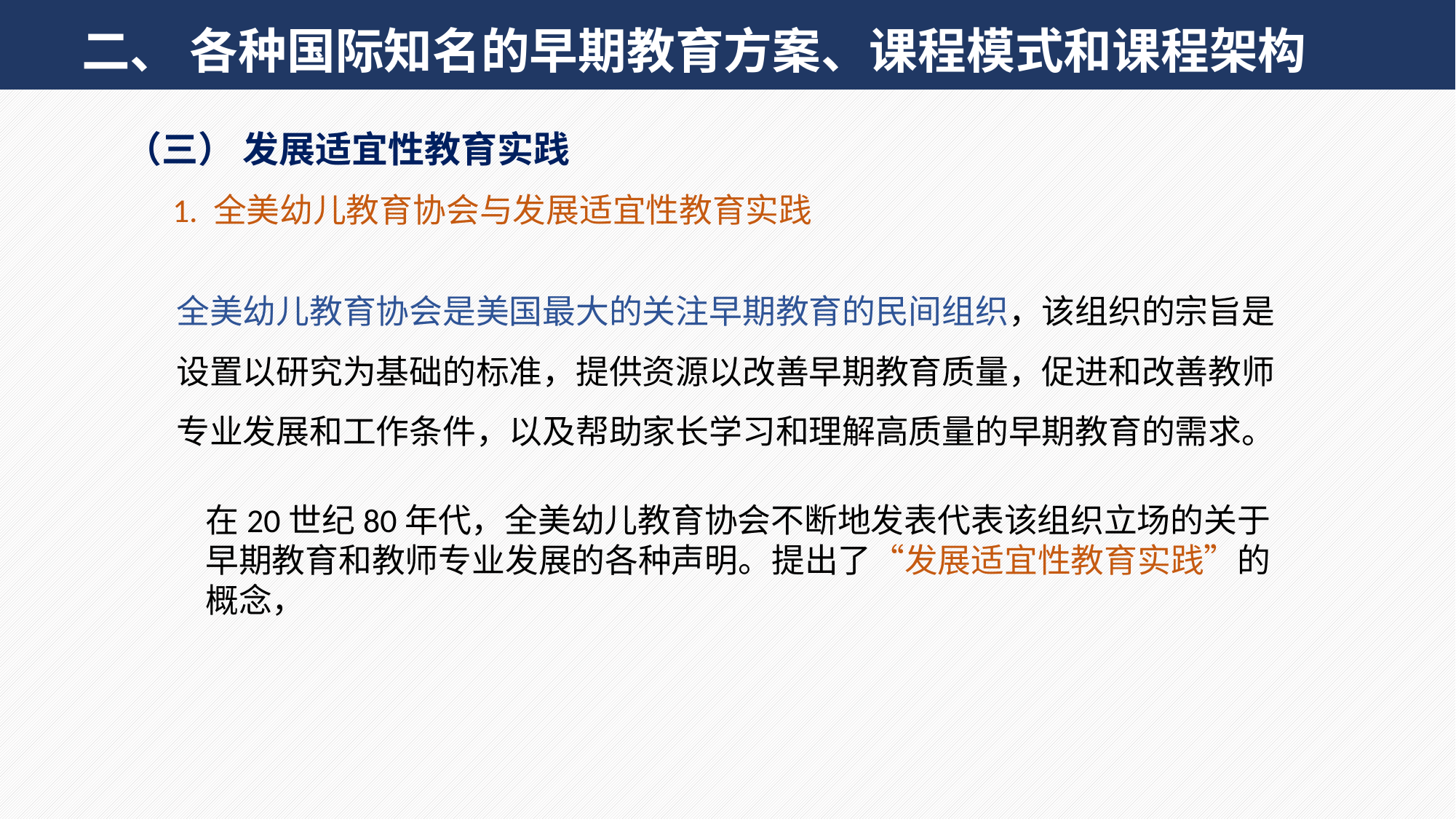

二、 各种国际知名的早期教育方案、课程模式和课程架构
（三） 发展适宜性教育实践
 1. 全美幼儿教育协会与发展适宜性教育实践
全美幼儿教育协会是美国最大的关注早期教育的民间组织，该组织的宗旨是设置以研究为基础的标准，提供资源以改善早期教育质量，促进和改善教师专业发展和工作条件，以及帮助家长学习和理解高质量的早期教育的需求。
在20世纪80年代，全美幼儿教育协会不断地发表代表该组织立场的关于早期教育和教师专业发展的各种声明。提出了“发展适宜性教育实践”的概念，